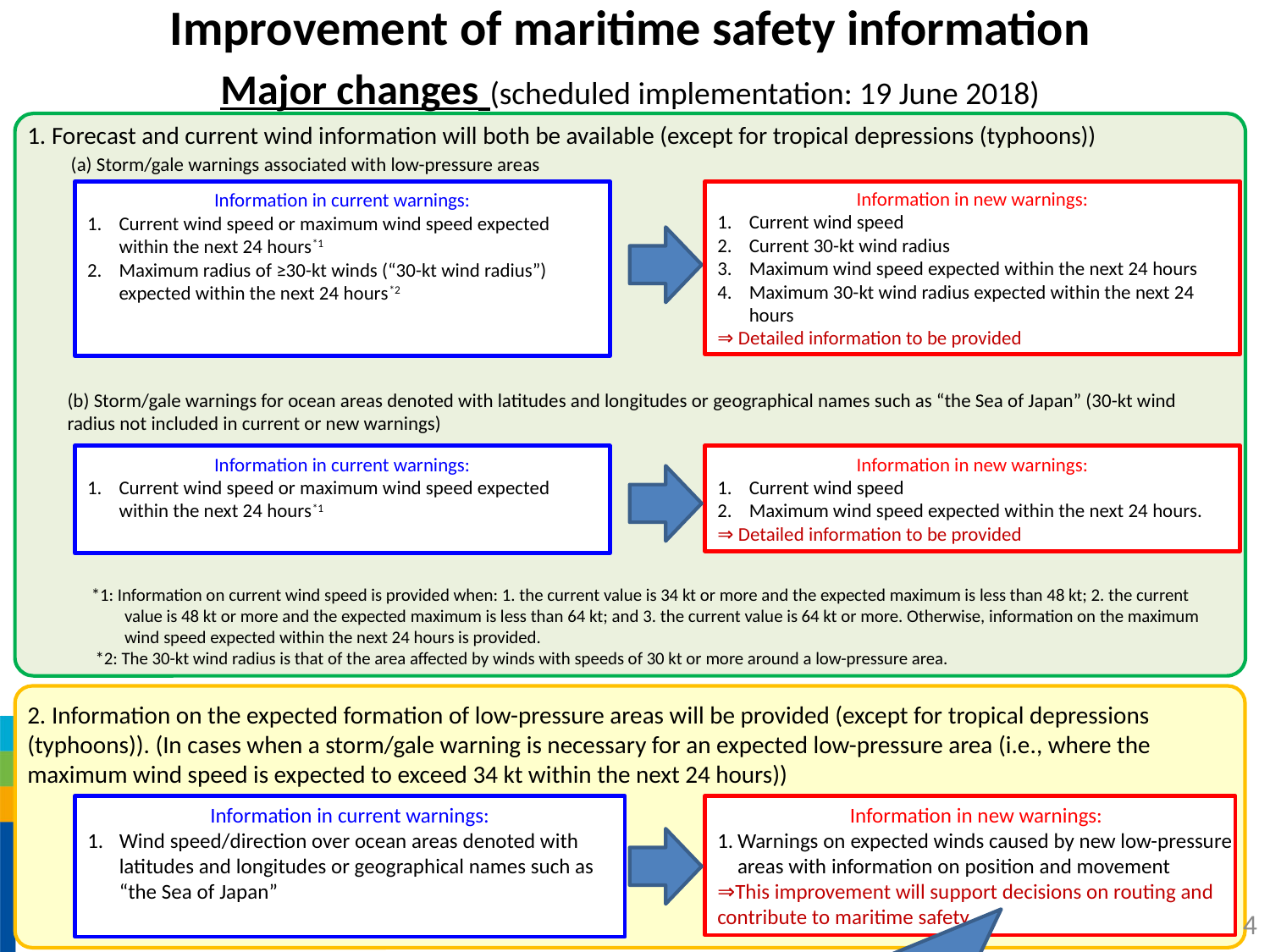

# Improvement of maritime safety information Major changes (scheduled implementation: 19 June 2018)

1. Forecast and current wind information will both be available (except for tropical depressions (typhoons))
(a) Storm/gale warnings associated with low-pressure areas
Information in current warnings:
Current wind speed or maximum wind speed expected within the next 24 hours*1
Maximum radius of ≥30-kt winds (“30-kt wind radius”) expected within the next 24 hours*2
Information in new warnings:
Current wind speed
Current 30-kt wind radius
Maximum wind speed expected within the next 24 hours
Maximum 30-kt wind radius expected within the next 24 hours
⇒ Detailed information to be provided

(b) Storm/gale warnings for ocean areas denoted with latitudes and longitudes or geographical names such as “the Sea of Japan” (30-kt wind radius not included in current or new warnings)
Information in current warnings:
Current wind speed or maximum wind speed expected within the next 24 hours*1

Information in new warnings:
Current wind speed
Maximum wind speed expected within the next 24 hours.
⇒ Detailed information to be provided

 *1: Information on current wind speed is provided when: 1. the current value is 34 kt or more and the expected maximum is less than 48 kt; 2. the current value is 48 kt or more and the expected maximum is less than 64 kt; and 3. the current value is 64 kt or more. Otherwise, information on the maximum wind speed expected within the next 24 hours is provided.
  *2: The 30-kt wind radius is that of the area affected by winds with speeds of 30 kt or more around a low-pressure area.

2. Information on the expected formation of low-pressure areas will be provided (except for tropical depressions (typhoons)). (In cases when a storm/gale warning is necessary for an expected low-pressure area (i.e., where the maximum wind speed is expected to exceed 34 kt within the next 24 hours))
Information in current warnings:
Wind speed/direction over ocean areas denoted with latitudes and longitudes or geographical names such as “the Sea of Japan”

Information in new warnings:
Warnings on expected winds caused by new low-pressure areas with information on position and movement
⇒This improvement will support decisions on routing and contribute to maritime safety.

4
naval（海軍の）は削除。Officer’s decision と書いたのが誤解されたのだろう。